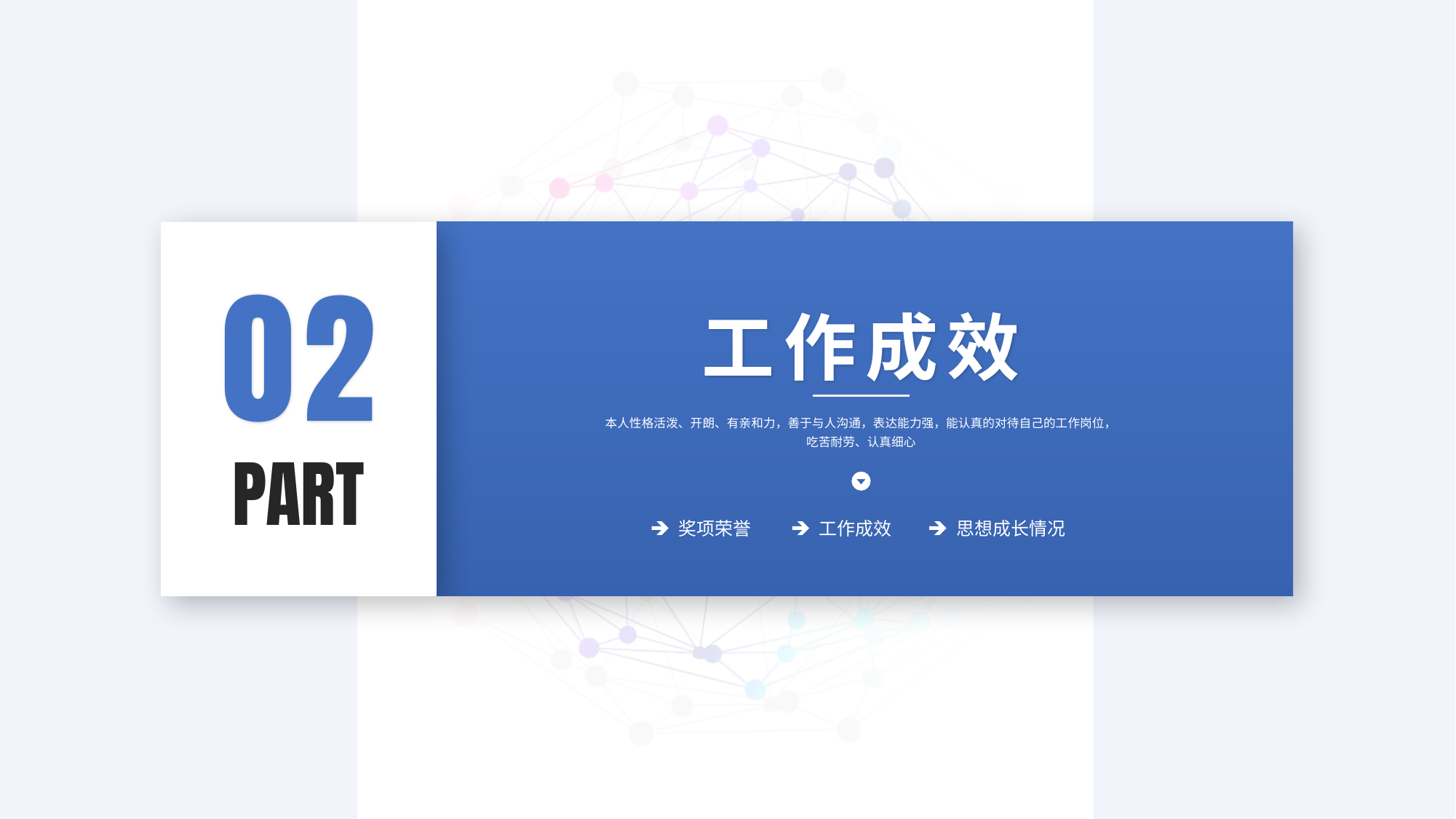

02
工作成效
本人性格活泼、开朗、有亲和力，善于与人沟通，表达能力强，能认真的对待自己的工作岗位，吃苦耐劳、认真细心
PART

奖项荣誉
工作成效
思想成长情况